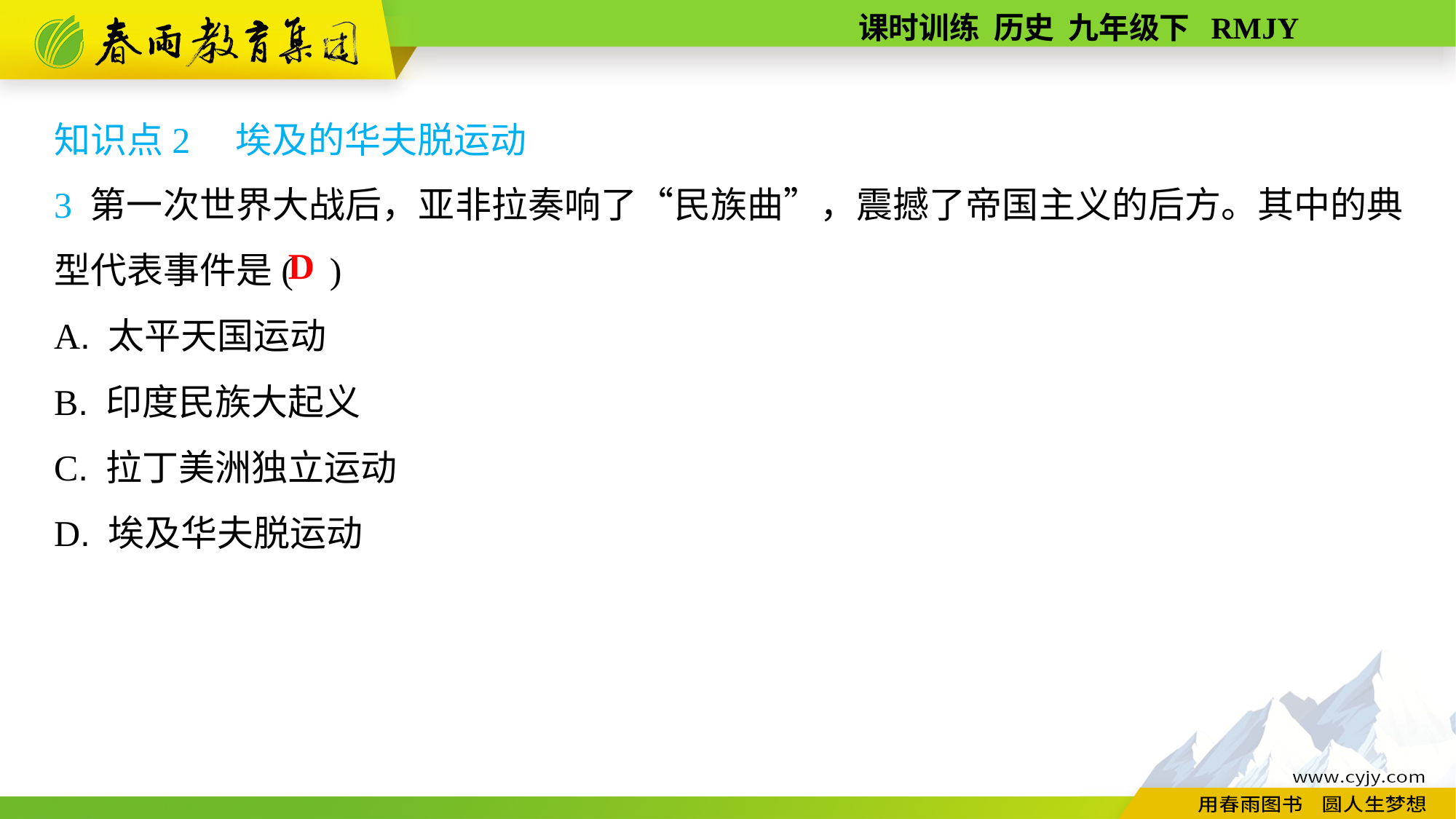

知识点2　埃及的华夫脱运动
3 第一次世界大战后，亚非拉奏响了“民族曲”，震撼了帝国主义的后方。其中的典型代表事件是(    )
A. 太平天国运动
B. 印度民族大起义
C. 拉丁美洲独立运动
D. 埃及华夫脱运动
D